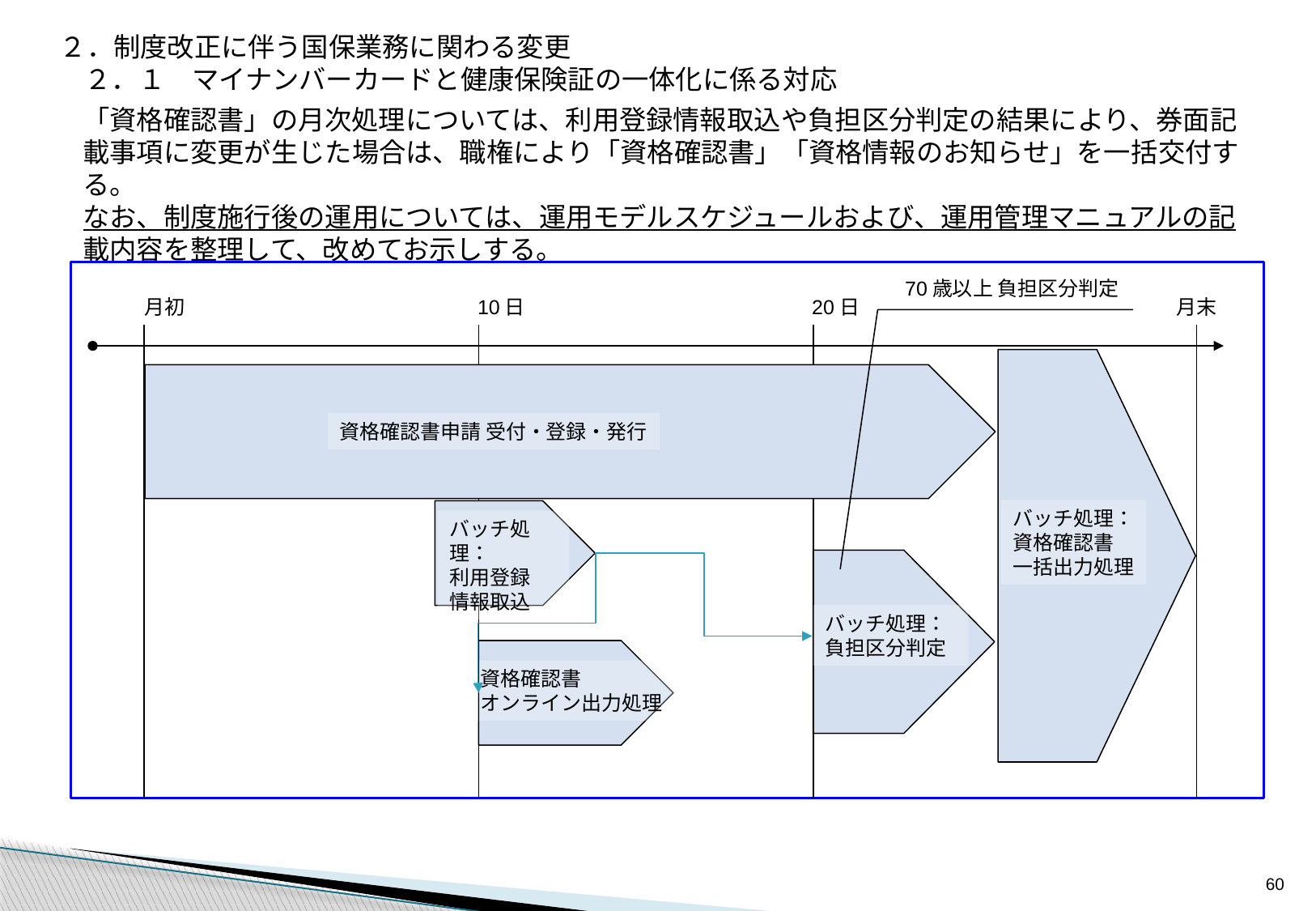

２．制度改正に伴う国保業務に関わる変更
２．１　マイナンバーカードと健康保険証の一体化に係る対応
「資格確認書」の月次処理については、利用登録情報取込や負担区分判定の結果により、券面記載事項に変更が生じた場合は、職権により「資格確認書」「資格情報のお知らせ」を一括交付する。
なお、制度施行後の運用については、運用モデルスケジュールおよび、運用管理マニュアルの記載内容を整理して、改めてお示しする。

70歳以上 負担区分判定
月初
10日
20日
月末

資格確認書申請 受付・登録・発行
バッチ処理：
資格確認書
一括出力処理

バッチ処理：
利用登録
情報取込

バッチ処理：
負担区分判定

資格確認書
オンライン出力処理
60